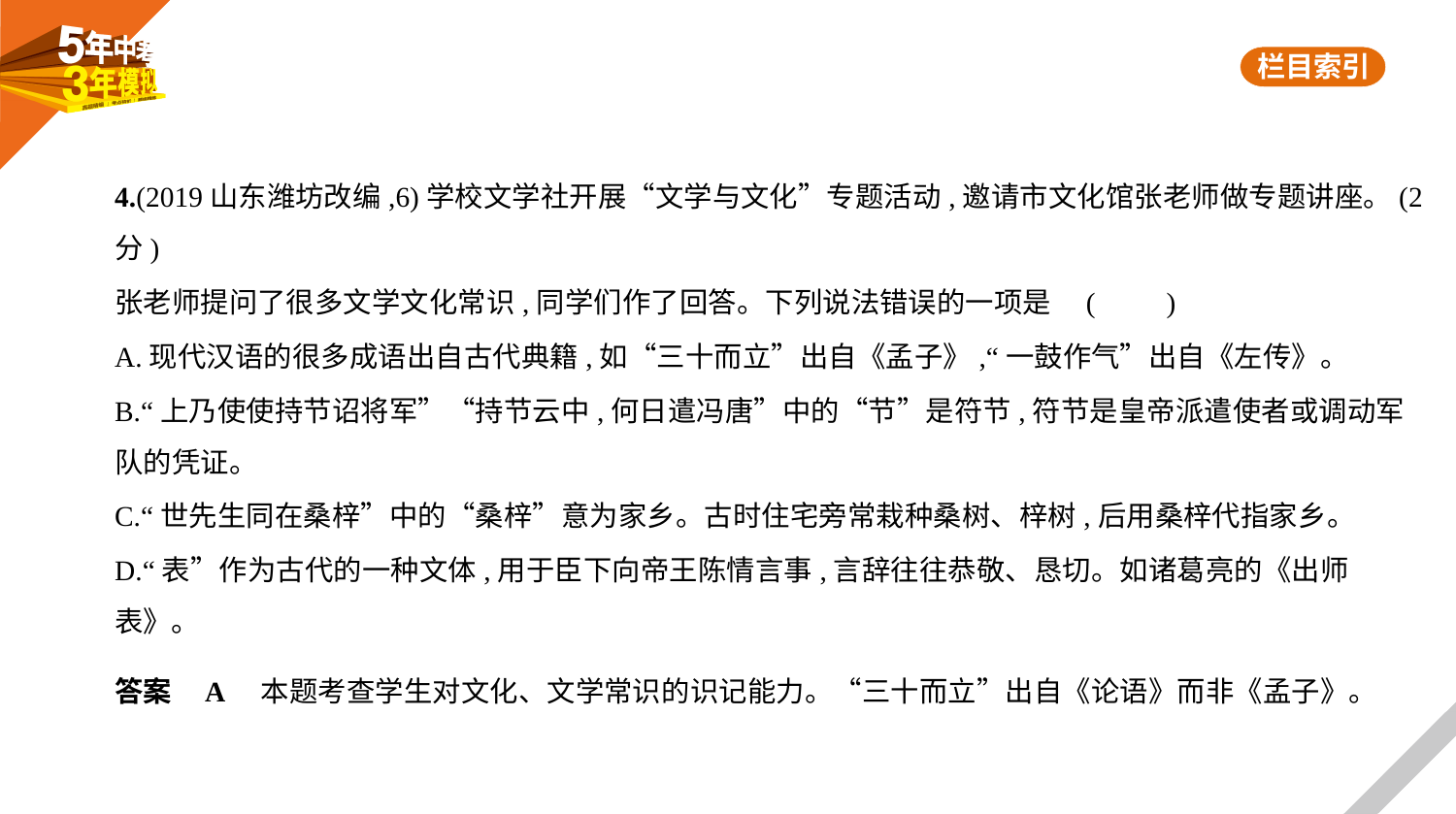

4.(2019山东潍坊改编,6)学校文学社开展“文学与文化”专题活动,邀请市文化馆张老师做专题讲座。(2
分)
张老师提问了很多文学文化常识,同学们作了回答。下列说法错误的一项是 (　　)
A.现代汉语的很多成语出自古代典籍,如“三十而立”出自《孟子》,“一鼓作气”出自《左传》。
B.“上乃使使持节诏将军”“持节云中,何日遣冯唐”中的“节”是符节,符节是皇帝派遣使者或调动军
队的凭证。
C.“世先生同在桑梓”中的“桑梓”意为家乡。古时住宅旁常栽种桑树、梓树,后用桑梓代指家乡。
D.“表”作为古代的一种文体,用于臣下向帝王陈情言事,言辞往往恭敬、恳切。如诸葛亮的《出师
表》。
答案    A　本题考查学生对文化、文学常识的识记能力。“三十而立”出自《论语》而非《孟子》。